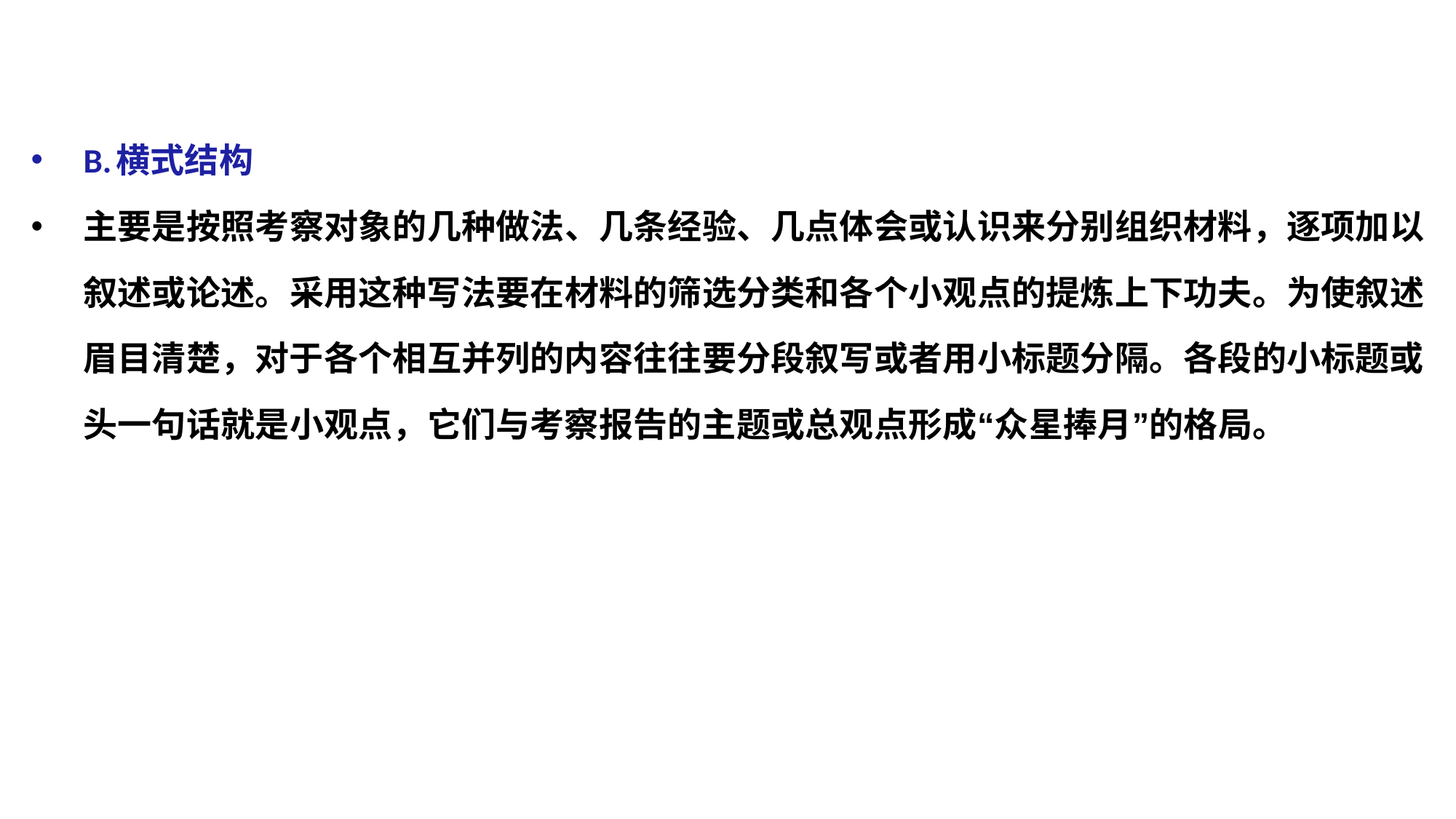

B.横式结构
主要是按照考察对象的几种做法、几条经验、几点体会或认识来分别组织材料，逐项加以叙述或论述。采用这种写法要在材料的筛选分类和各个小观点的提炼上下功夫。为使叙述眉目清楚，对于各个相互并列的内容往往要分段叙写或者用小标题分隔。各段的小标题或头一句话就是小观点，它们与考察报告的主题或总观点形成“众星捧月”的格局。